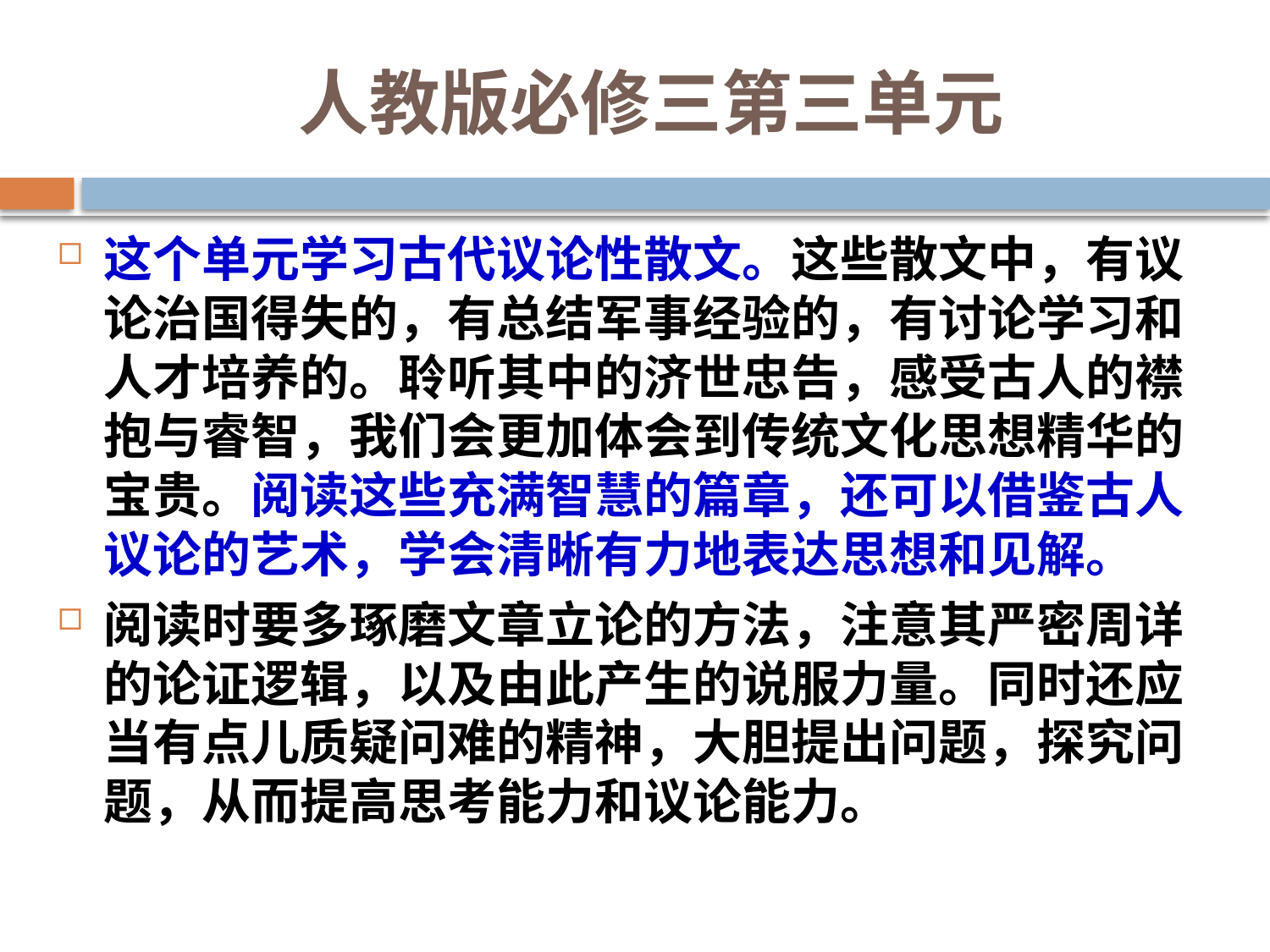

# 人教版必修三第三单元
这个单元学习古代议论性散文。这些散文中，有议论治国得失的，有总结军事经验的，有讨论学习和人才培养的。聆听其中的济世忠告，感受古人的襟抱与睿智，我们会更加体会到传统文化思想精华的宝贵。阅读这些充满智慧的篇章，还可以借鉴古人议论的艺术，学会清晰有力地表达思想和见解。
阅读时要多琢磨文章立论的方法，注意其严密周详的论证逻辑，以及由此产生的说服力量。同时还应当有点儿质疑问难的精神，大胆提出问题，探究问题，从而提高思考能力和议论能力。